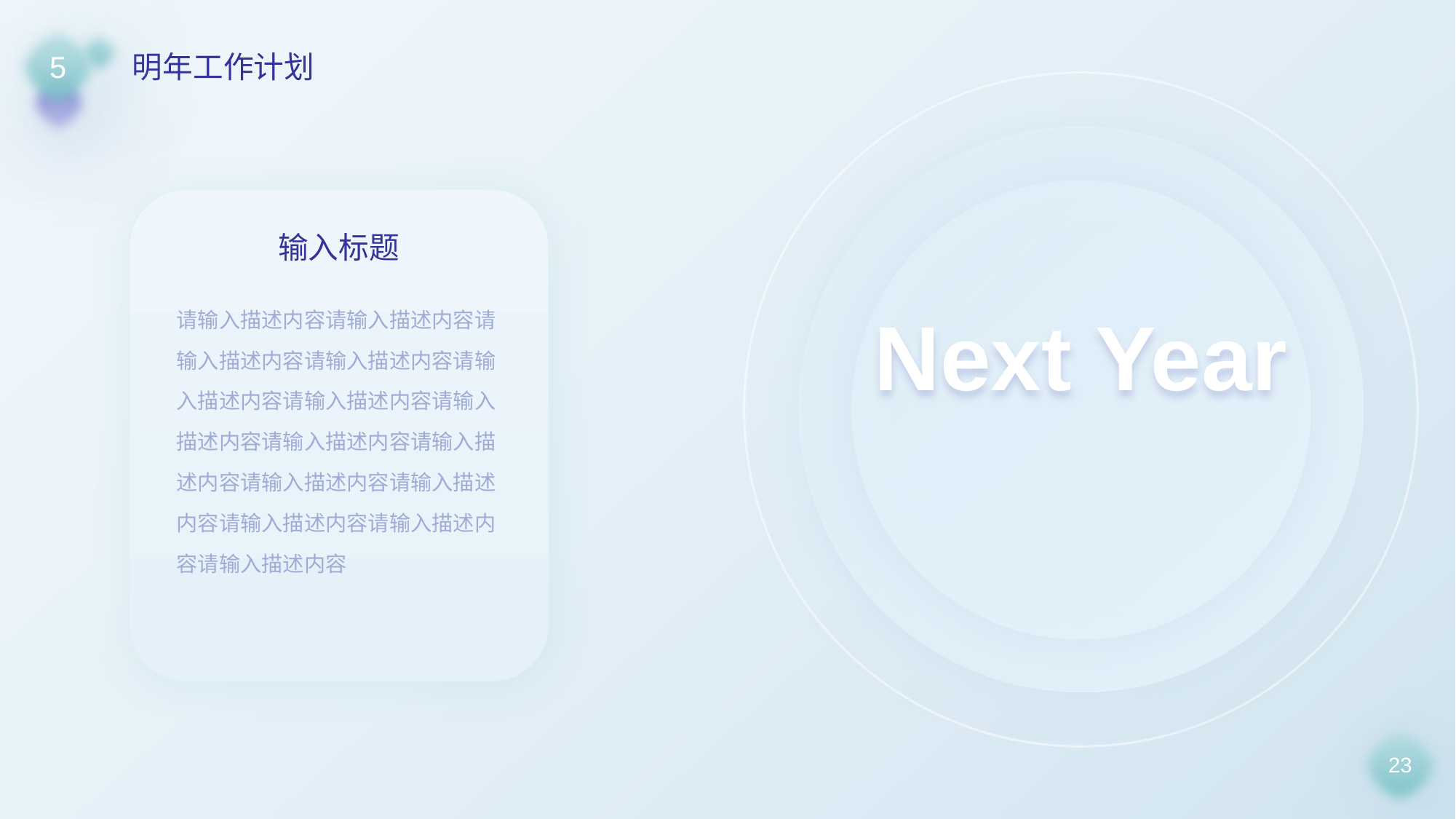

5

明年工作计划

Next Year

输入标题
请输入描述内容请输入描述内容请输入描述内容请输入描述内容请输入描述内容请输入描述内容请输入描述内容请输入描述内容请输入描述内容请输入描述内容请输入描述内容请输入描述内容请输入描述内容请输入描述内容

23